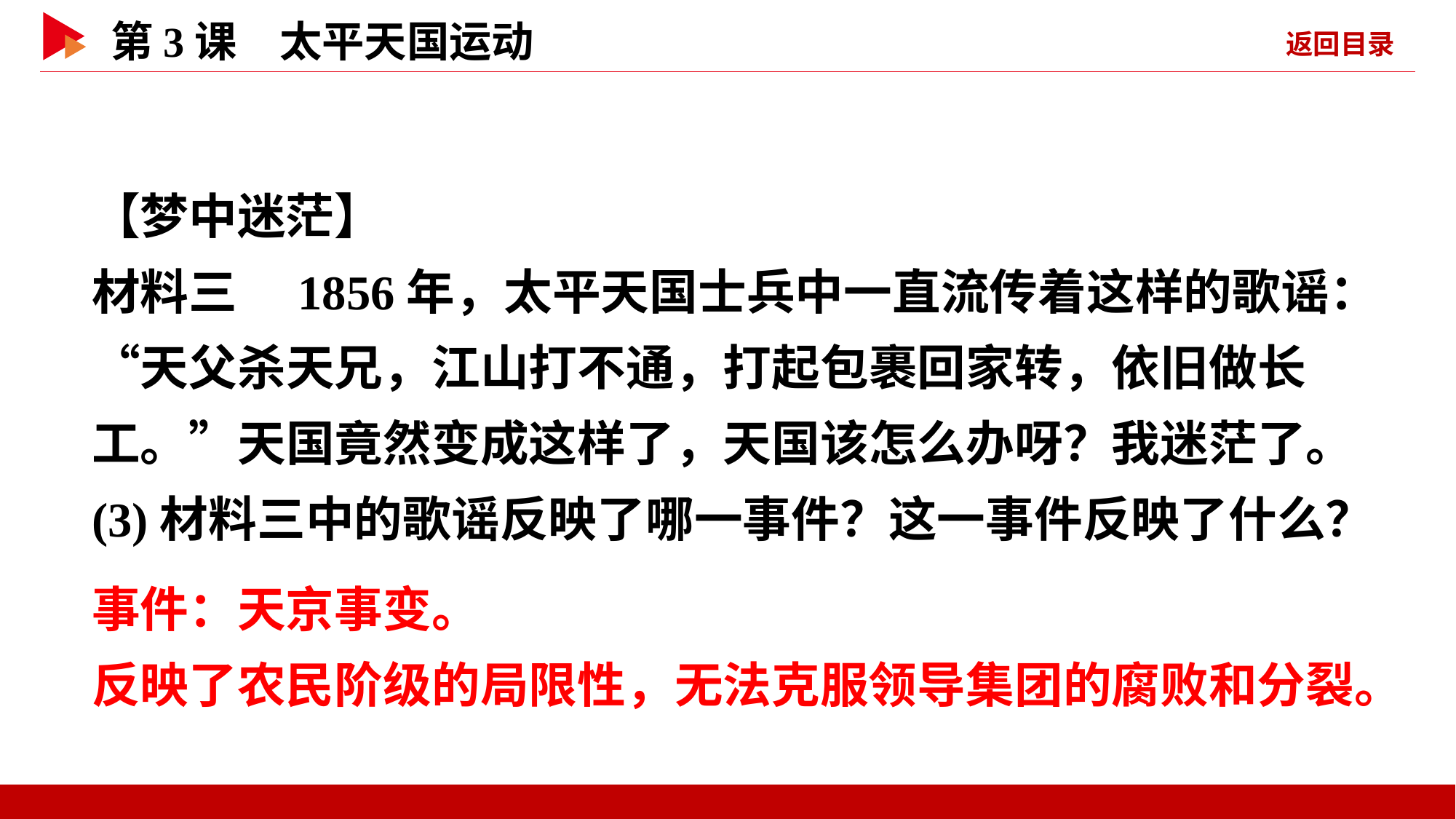

【梦中迷茫】
材料三　1856年，太平天国士兵中一直流传着这样的歌谣：“天父杀天兄，江山打不通，打起包裹回家转，依旧做长工。”天国竟然变成这样了，天国该怎么办呀？我迷茫了。
(3)材料三中的歌谣反映了哪一事件？这一事件反映了什么？
事件：天京事变。
反映了农民阶级的局限性，无法克服领导集团的腐败和分裂。